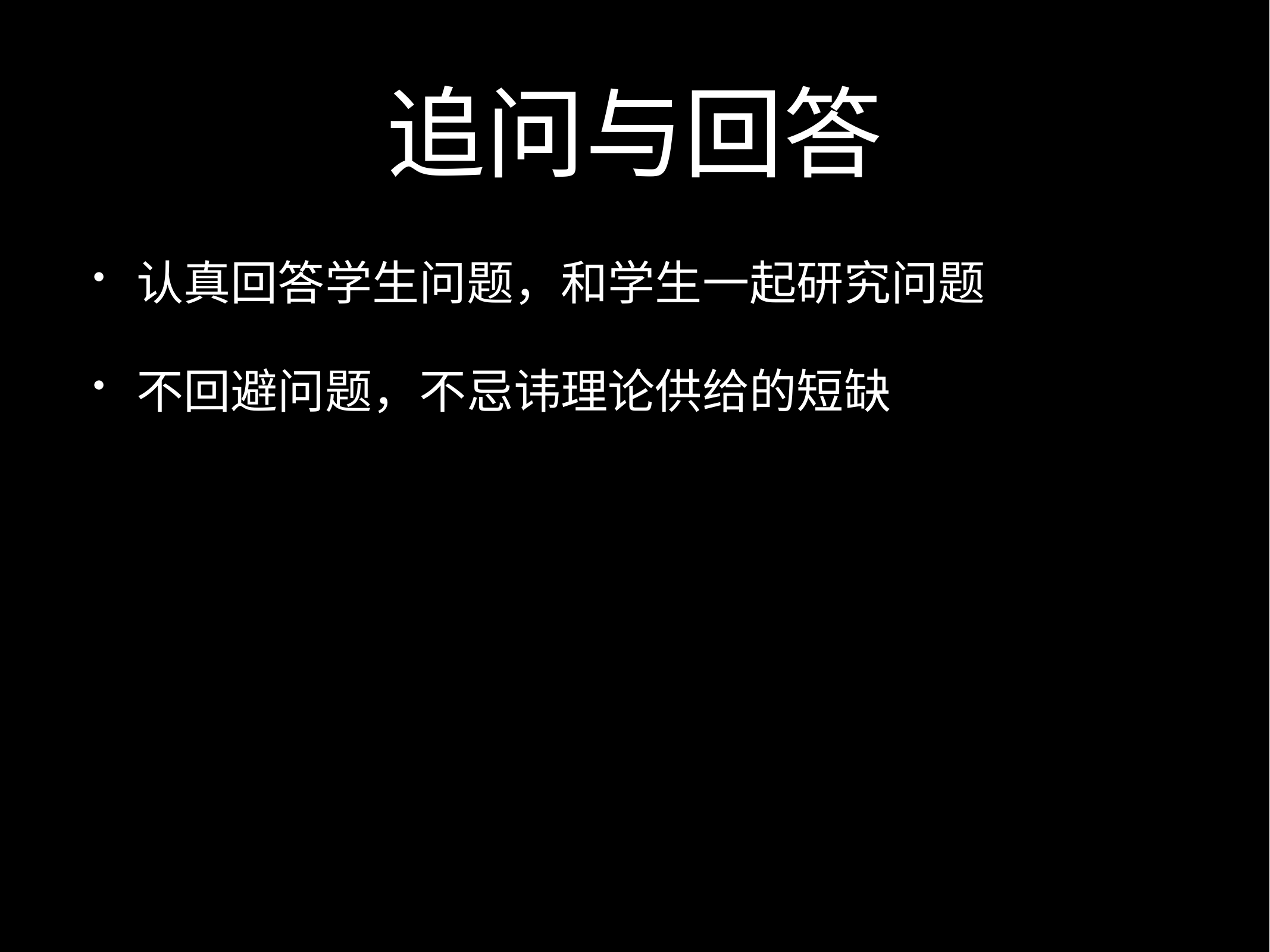

# 追问与回答
认真回答学生问题，和学生一起研究问题
不回避问题，不忌讳理论供给的短缺